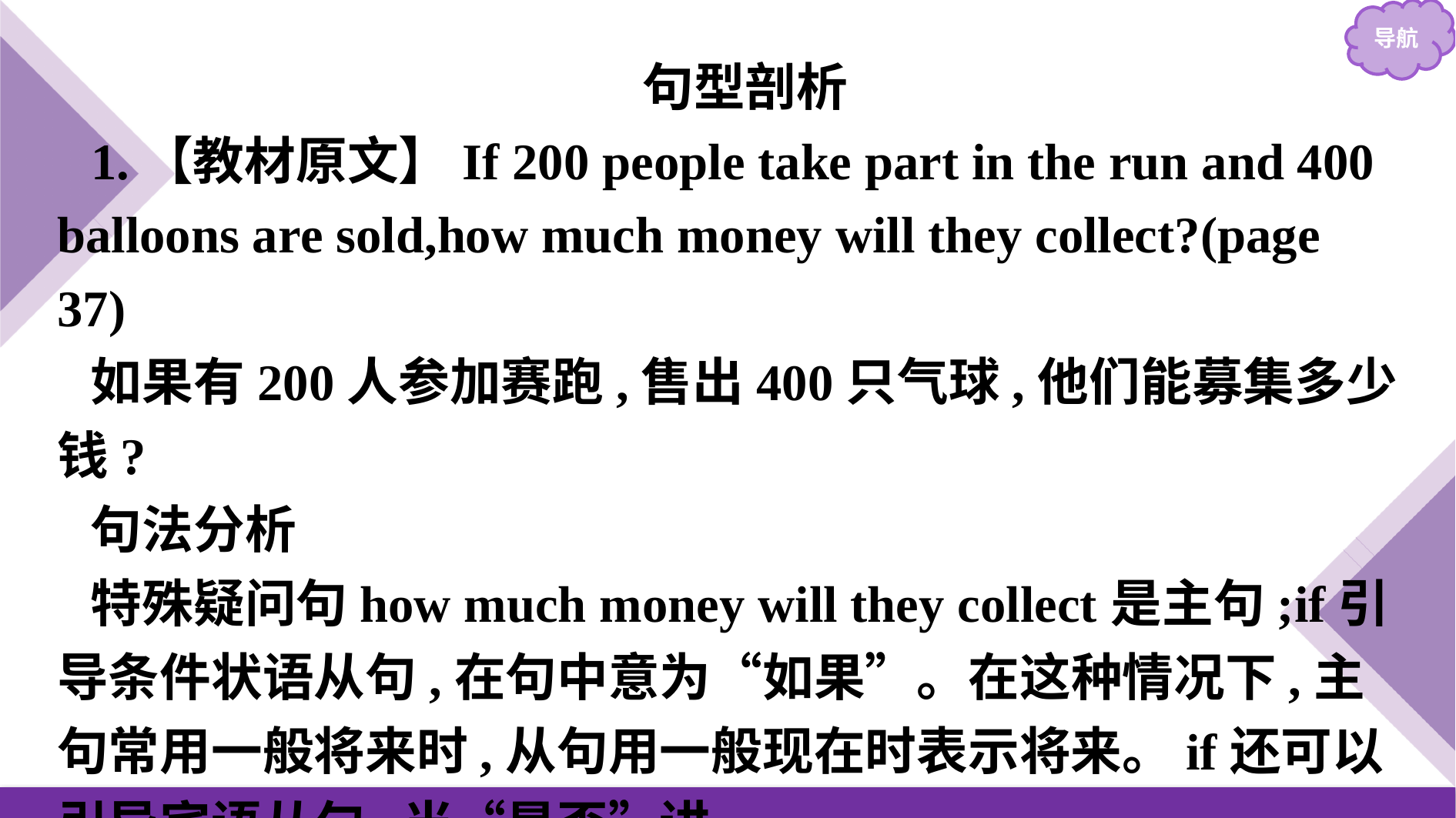

句型剖析
1.【教材原文】If 200 people take part in the run and 400 balloons are sold,how much money will they collect?(page 37)
如果有200人参加赛跑,售出400只气球,他们能募集多少钱?
句法分析
特殊疑问句how much money will they collect是主句;if引导条件状语从句,在句中意为“如果”。在这种情况下,主句常用一般将来时,从句用一般现在时表示将来。if还可以引导宾语从句,当“是否”讲。